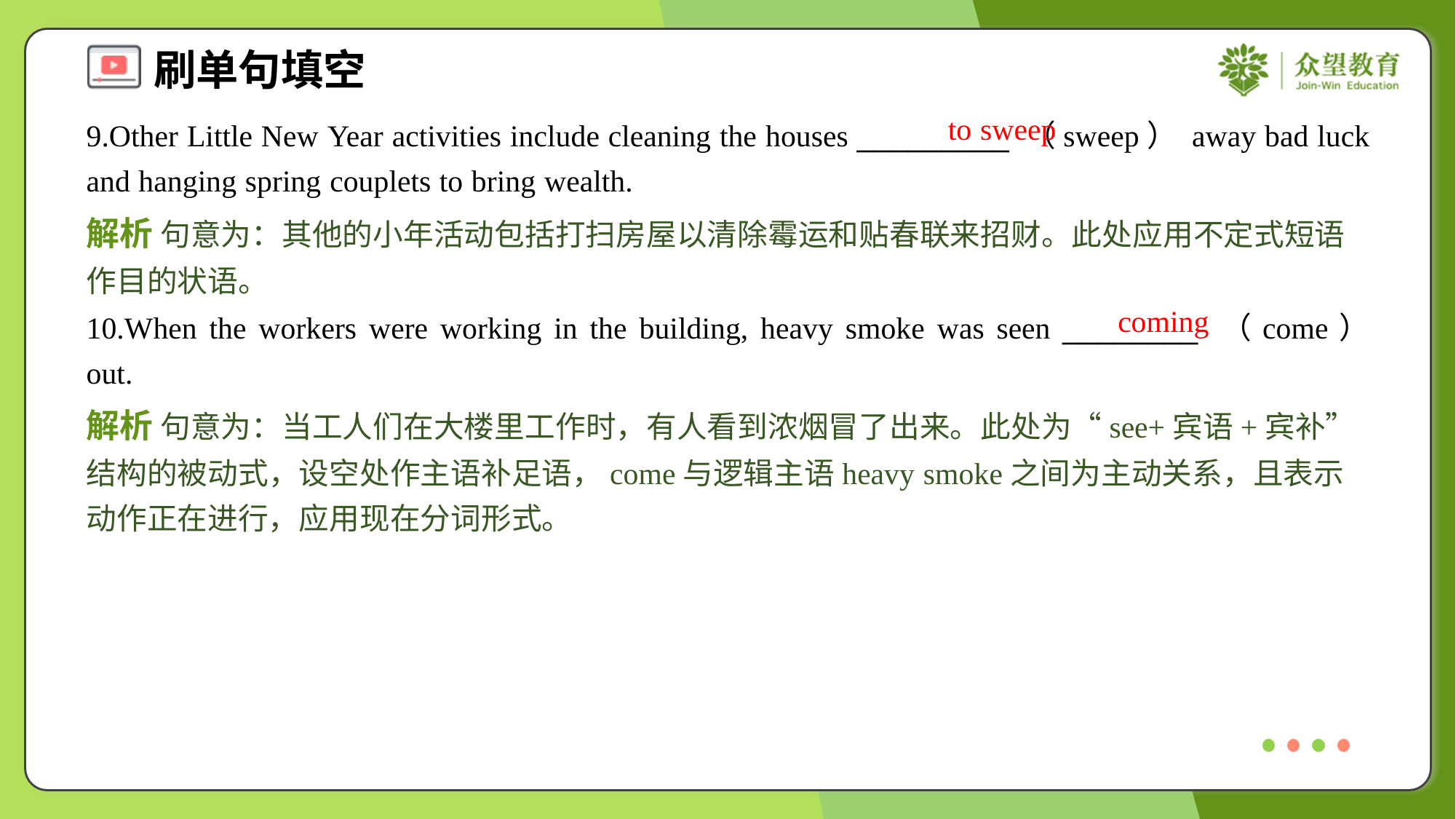

to sweep
9.Other Little New Year activities include cleaning the houses _________ （sweep） away bad luck and hanging spring couplets to bring wealth.
解析 句意为：其他的小年活动包括打扫房屋以清除霉运和贴春联来招财。此处应用不定式短语作目的状语。
coming
10.When the workers were working in the building, heavy smoke was seen ________ （come） out.
解析 句意为：当工人们在大楼里工作时，有人看到浓烟冒了出来。此处为“see+宾语+宾补”结构的被动式，设空处作主语补足语，come与逻辑主语heavy smoke之间为主动关系，且表示动作正在进行，应用现在分词形式。